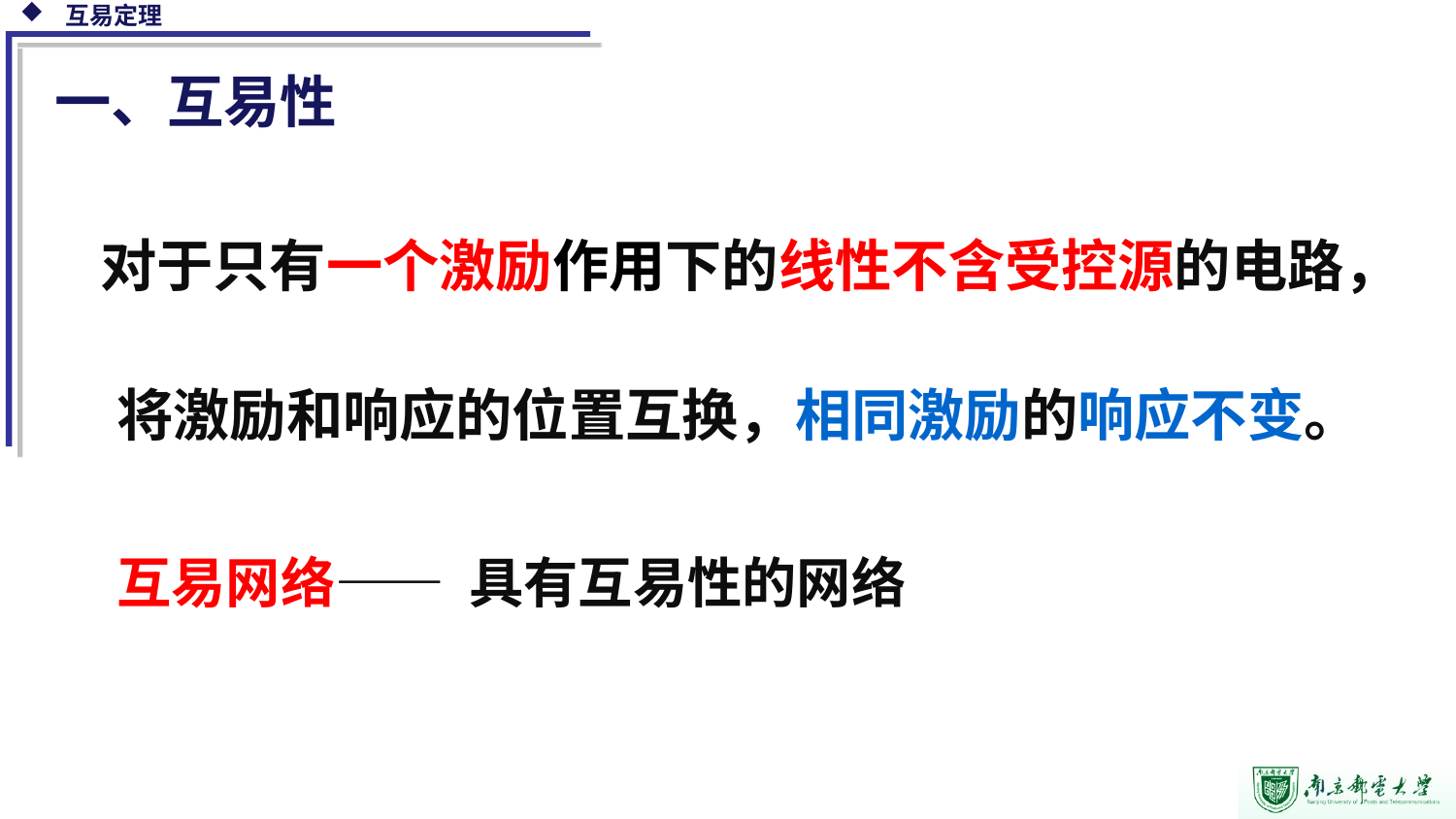

一、互易性
对于只有一个激励作用下的线性不含受控源的电路，
将激励和响应的位置互换，相同激励的响应不变。
互易网络——  具有互易性的网络